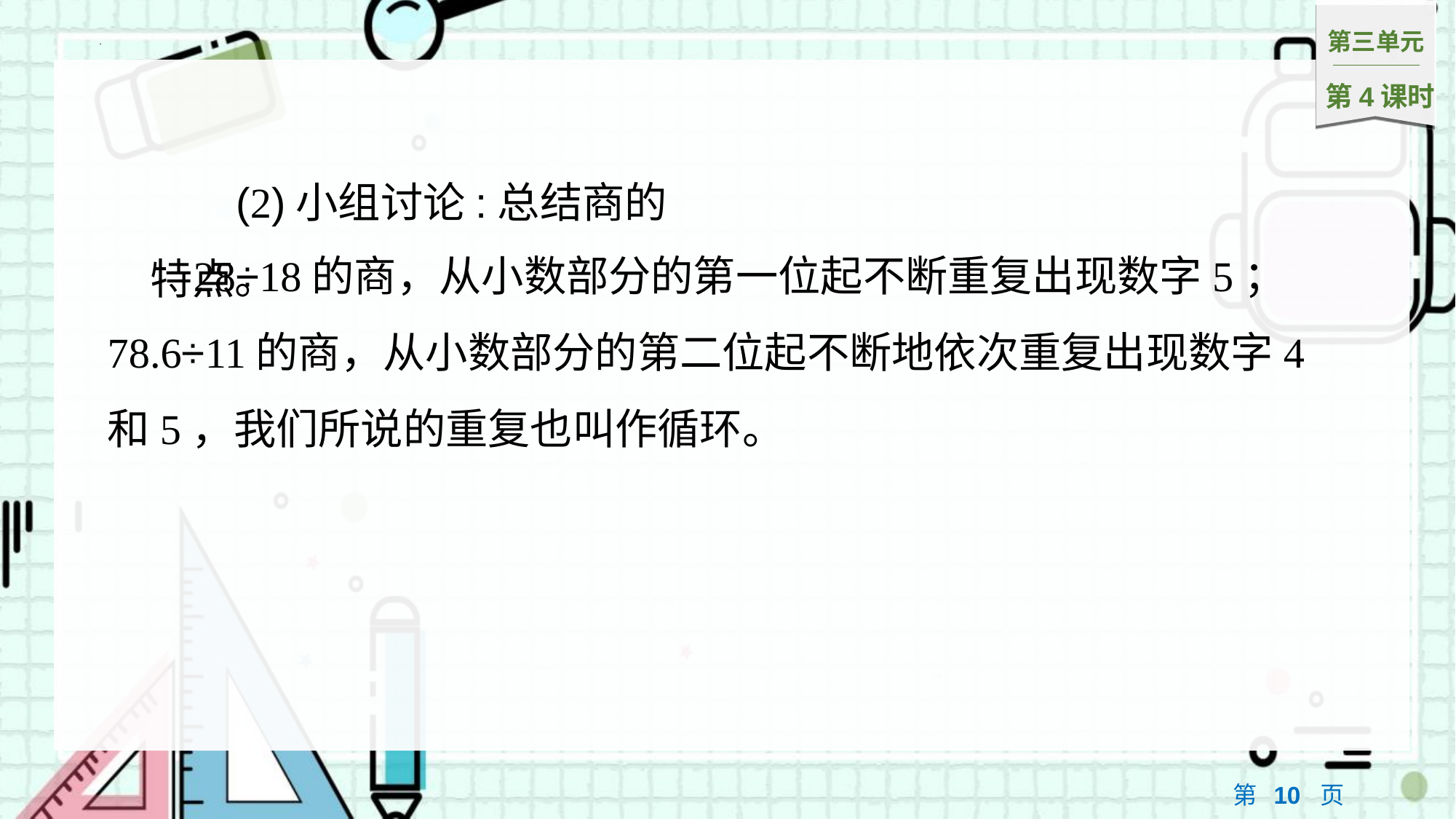

(2)小组讨论:总结商的特点。
28÷18的商，从小数部分的第一位起不断重复出现数字5；78.6÷11的商，从小数部分的第二位起不断地依次重复出现数字4和5，我们所说的重复也叫作循环。